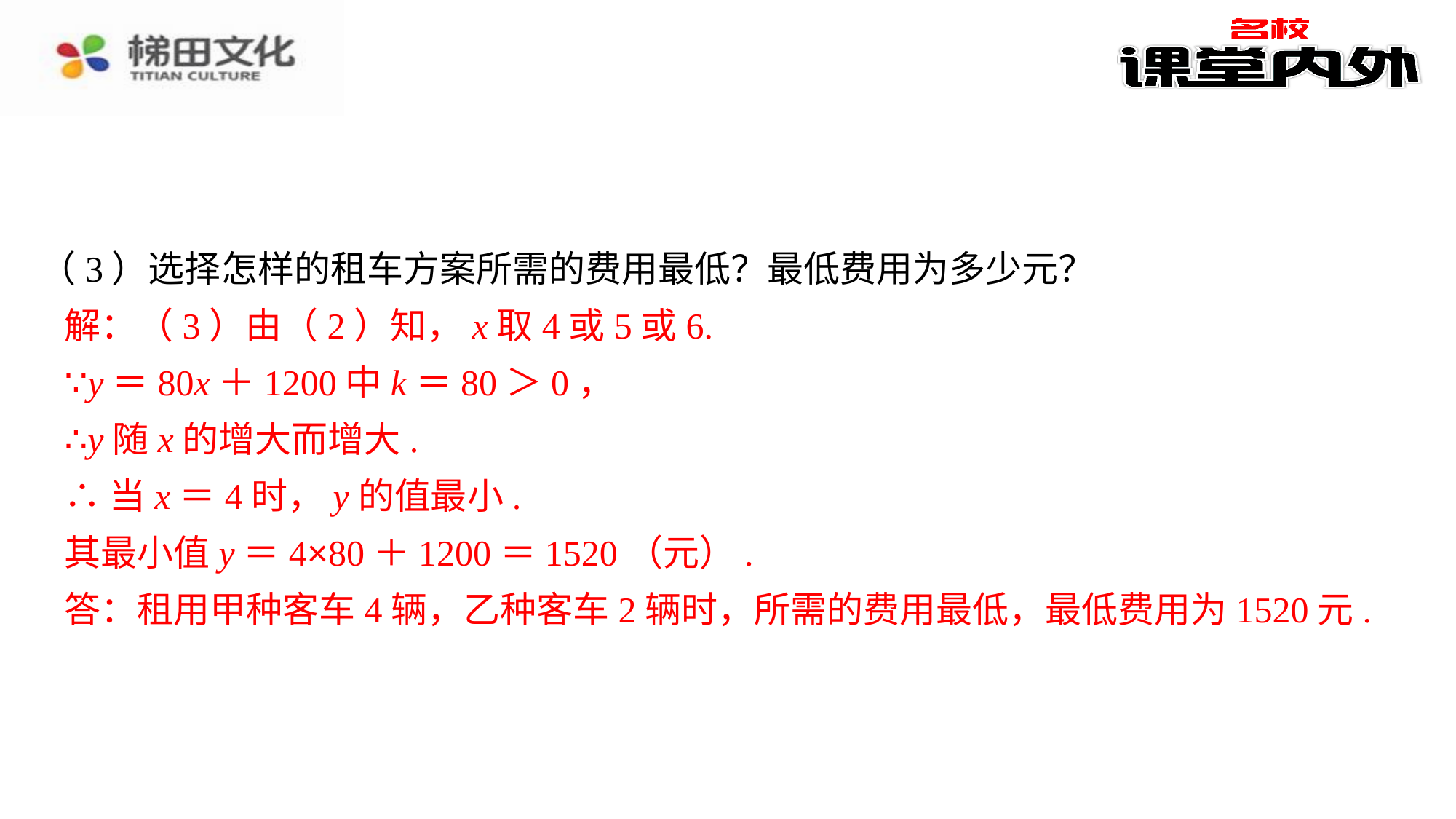

（3）选择怎样的租车方案所需的费用最低？最低费用为多少元？
解：（3）由（2）知，x取4或5或6.⁠
∵y＝80x＋1200中k＝80＞0，⁠
∴y随x的增大而增大.⁠
∴当x＝4时，y的值最小.⁠
其最小值y＝4×80＋1200＝1520（元）.⁠
答：租用甲种客车4辆，乙种客车2辆时，所需的费用最低，最低费用为1520元.⁠
解：（3）由（2）知，x取4或5或6.
∵y＝80x＋1200中k＝80＞0，
∴y随x的增大而增大.
∴当x＝4时，y的值最小.
其最小值y＝4×80＋1200＝1520（元）.
答：租用甲种客车4辆，乙种客车2辆时，所需的费用最低，最低费用为1520元.